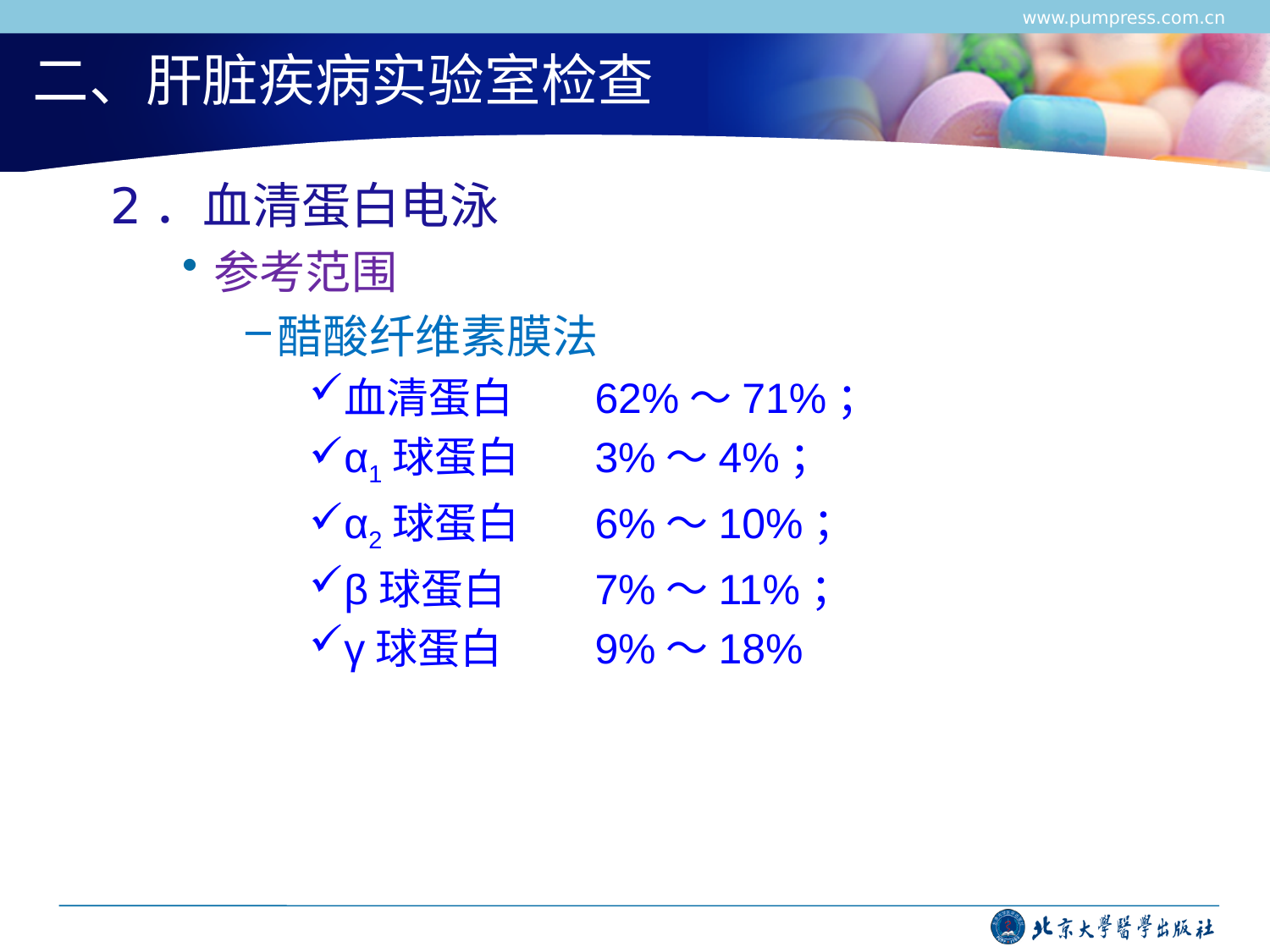

www.pumpress.com.cn
# 二、肝脏疾病实验室检查
2．血清蛋白电泳
参考范围
醋酸纤维素膜法
血清蛋白	62%～71%；
α1球蛋白	3%～4%；
α2球蛋白	6%～10%；
β球蛋白	7%～11%；
γ球蛋白	9%～18%